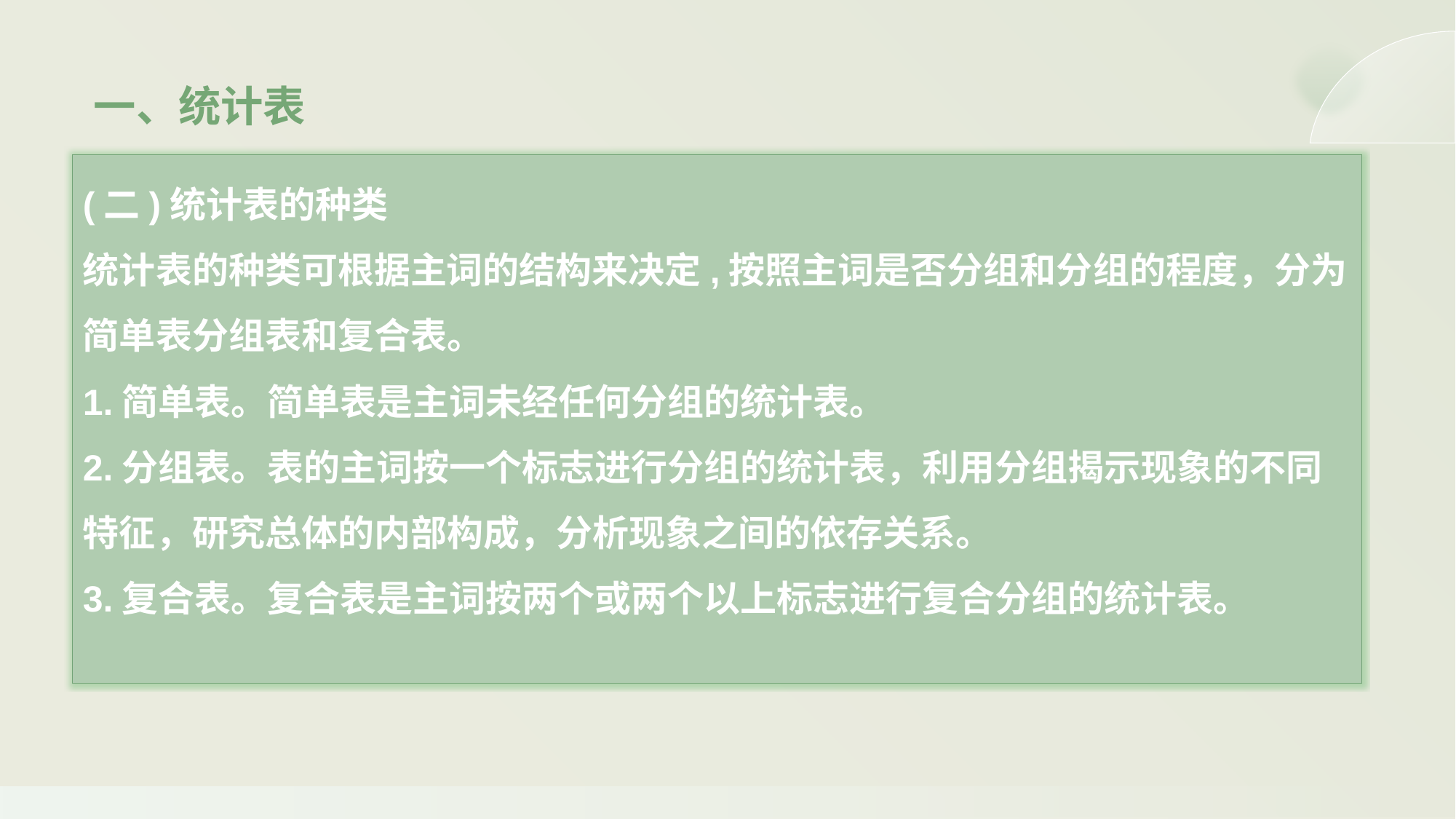

一、统计表
(二)统计表的种类
统计表的种类可根据主词的结构来决定,按照主词是否分组和分组的程度，分为简单表分组表和复合表。
1.简单表。简单表是主词未经任何分组的统计表。
2.分组表。表的主词按一个标志进行分组的统计表，利用分组揭示现象的不同特征，研究总体的内部构成，分析现象之间的依存关系。
3.复合表。复合表是主词按两个或两个以上标志进行复合分组的统计表。